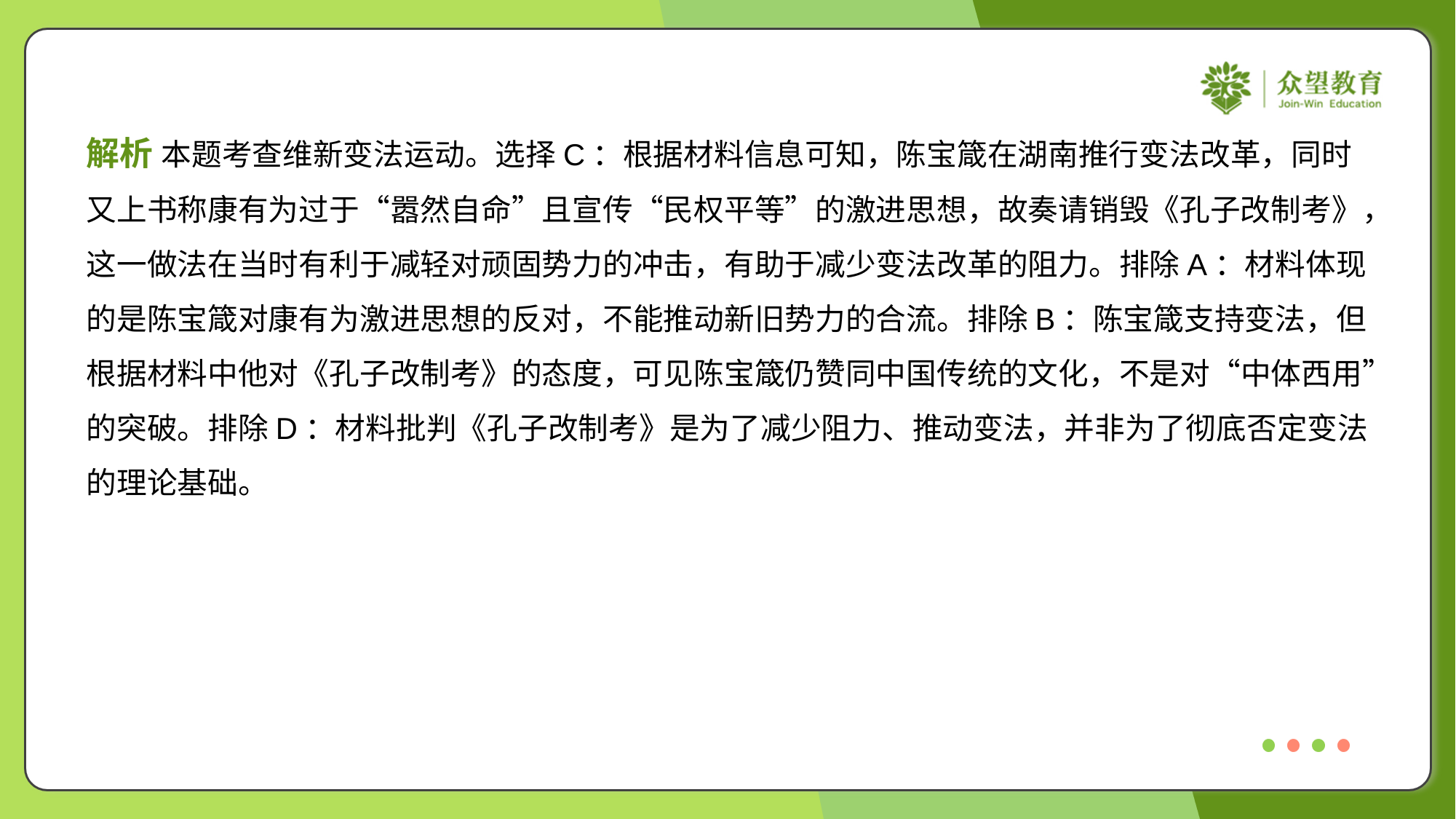

解析 本题考查维新变法运动。选择C：根据材料信息可知，陈宝箴在湖南推行变法改革，同时
又上书称康有为过于“嚣然自命”且宣传“民权平等”的激进思想，故奏请销毁《孔子改制考》，
这一做法在当时有利于减轻对顽固势力的冲击，有助于减少变法改革的阻力。排除A：材料体现
的是陈宝箴对康有为激进思想的反对，不能推动新旧势力的合流。排除B：陈宝箴支持变法，但
根据材料中他对《孔子改制考》的态度，可见陈宝箴仍赞同中国传统的文化，不是对“中体西用”
的突破。排除D：材料批判《孔子改制考》是为了减少阻力、推动变法，并非为了彻底否定变法
的理论基础。